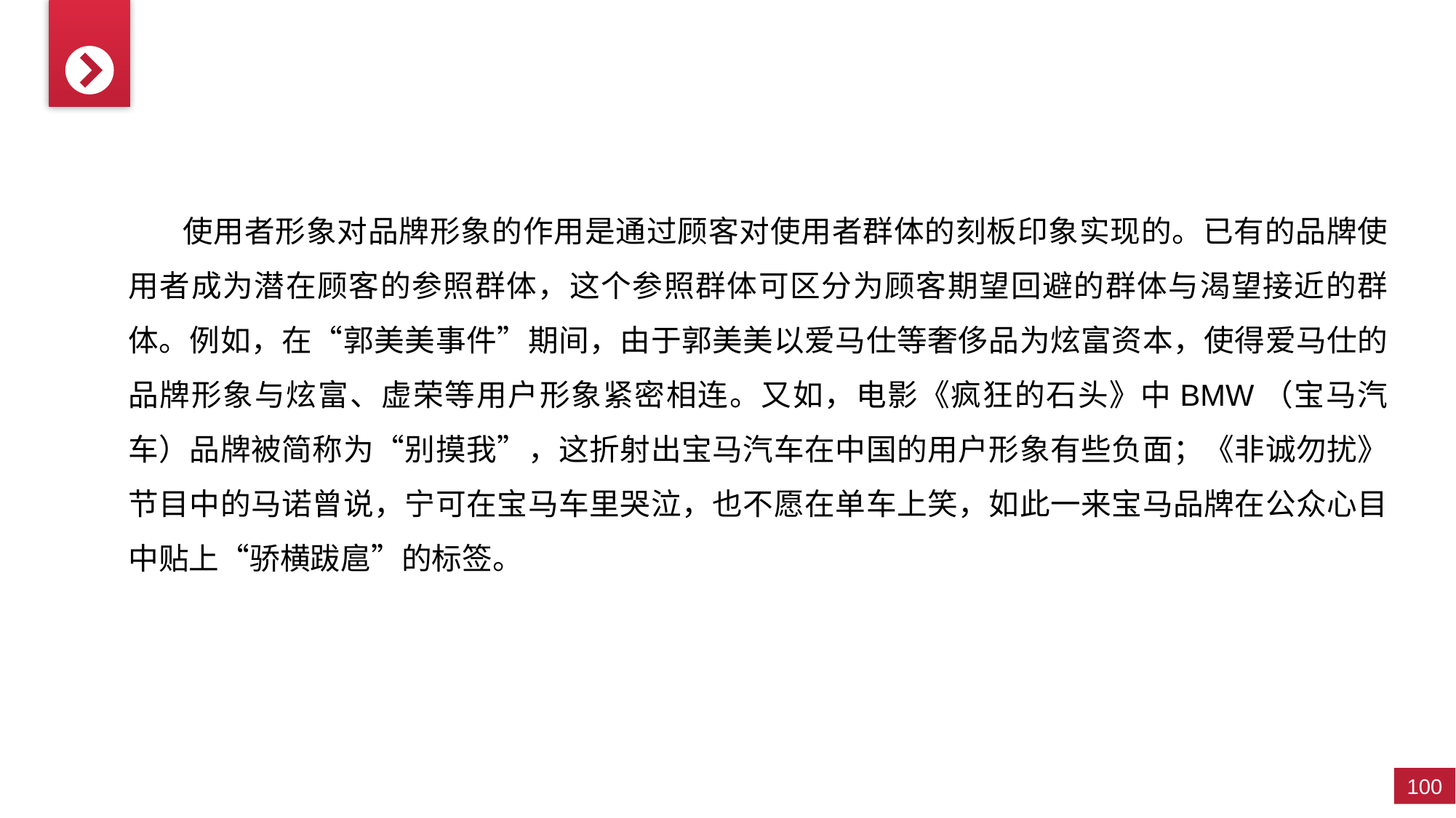

使用者形象对品牌形象的作用是通过顾客对使用者群体的刻板印象实现的。已有的品牌使用者成为潜在顾客的参照群体，这个参照群体可区分为顾客期望回避的群体与渴望接近的群体。例如，在“郭美美事件”期间，由于郭美美以爱马仕等奢侈品为炫富资本，使得爱马仕的品牌形象与炫富、虚荣等用户形象紧密相连。又如，电影《疯狂的石头》中BMW（宝马汽车）品牌被简称为“别摸我”，这折射出宝马汽车在中国的用户形象有些负面；《非诚勿扰》节目中的马诺曾说，宁可在宝马车里哭泣，也不愿在单车上笑，如此一来宝马品牌在公众心目中贴上“骄横跋扈”的标签。